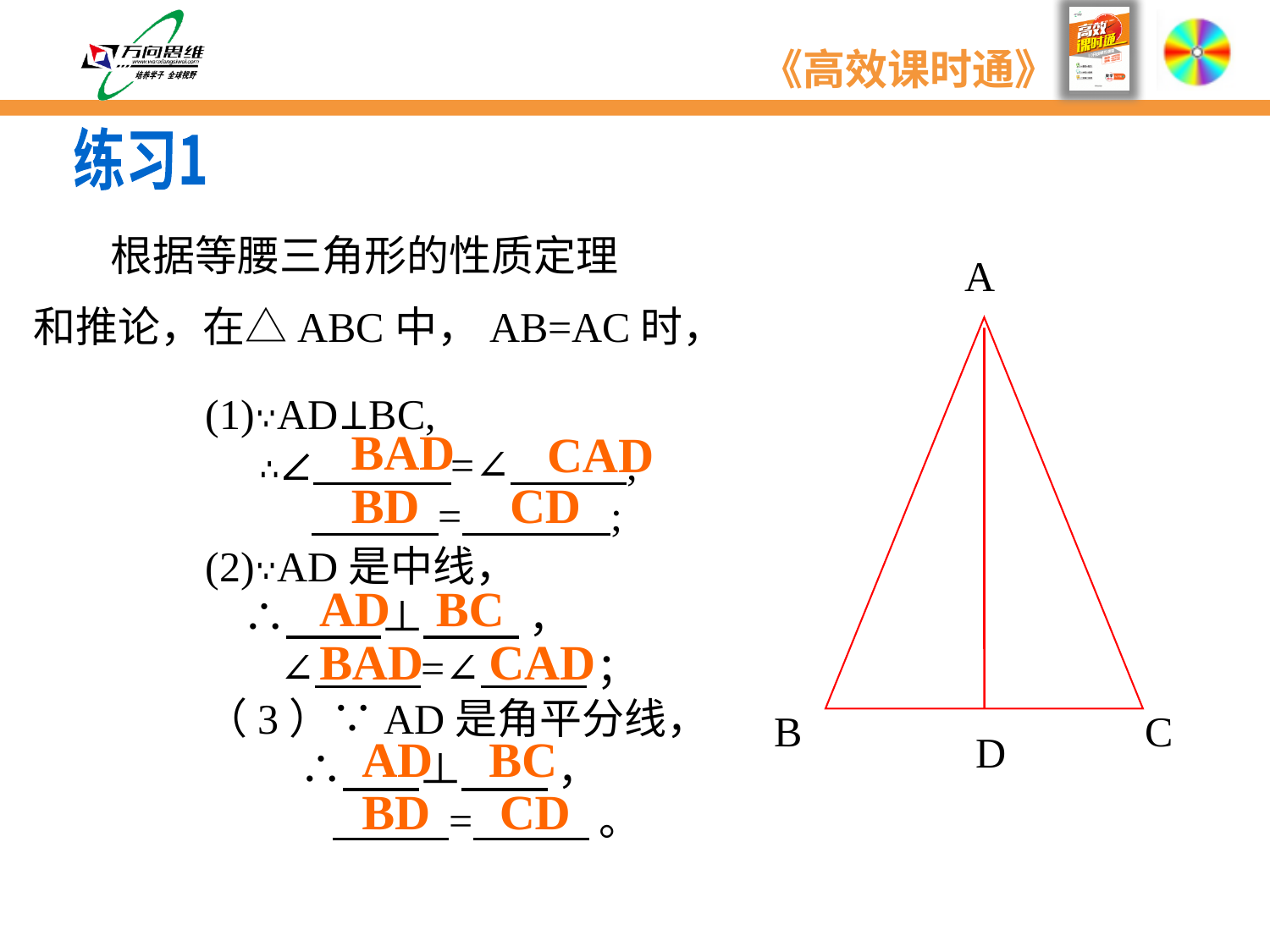

练习1
       根据等腰三角形的性质定理
和推论，在△ABC中，AB=AC时，
A

B
C

D
(1)∵AD⊥BC,
     ∴∠             =∠           ,
                      =              ;
(2)∵AD是中线，
    ∴          ⊥          ，
       ∠          =∠          ；
（3）∵AD是角平分线，
          ∴        ⊥         ，
                       =           。

BAD
CAD
BD
CD
AD
BC
BAD
CAD
AD
BC
BD
CD